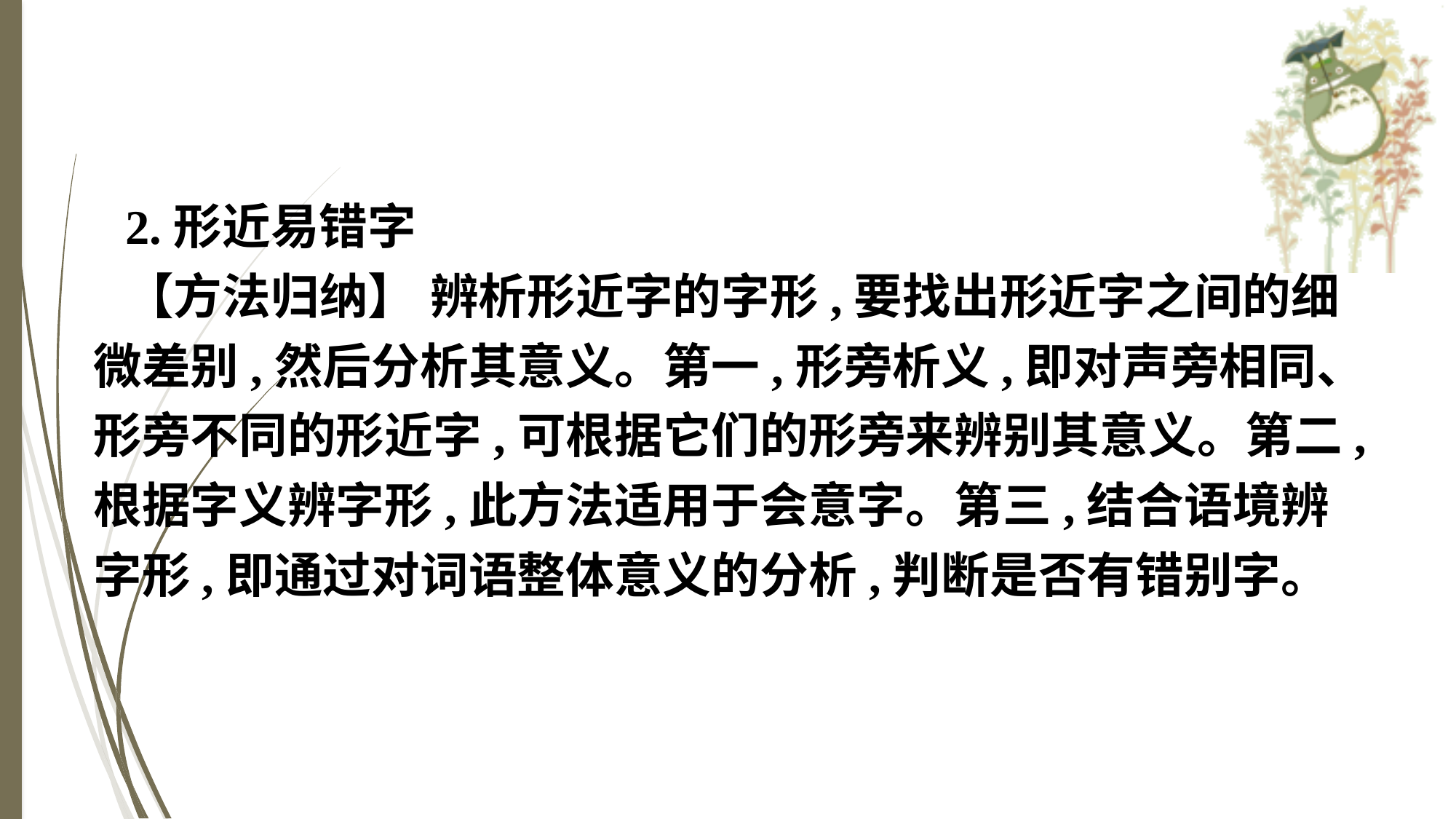

2.形近易错字
【方法归纳】 辨析形近字的字形,要找出形近字之间的细微差别,然后分析其意义。第一,形旁析义,即对声旁相同、形旁不同的形近字,可根据它们的形旁来辨别其意义。第二,根据字义辨字形,此方法适用于会意字。第三,结合语境辨字形,即通过对词语整体意义的分析,判断是否有错别字。